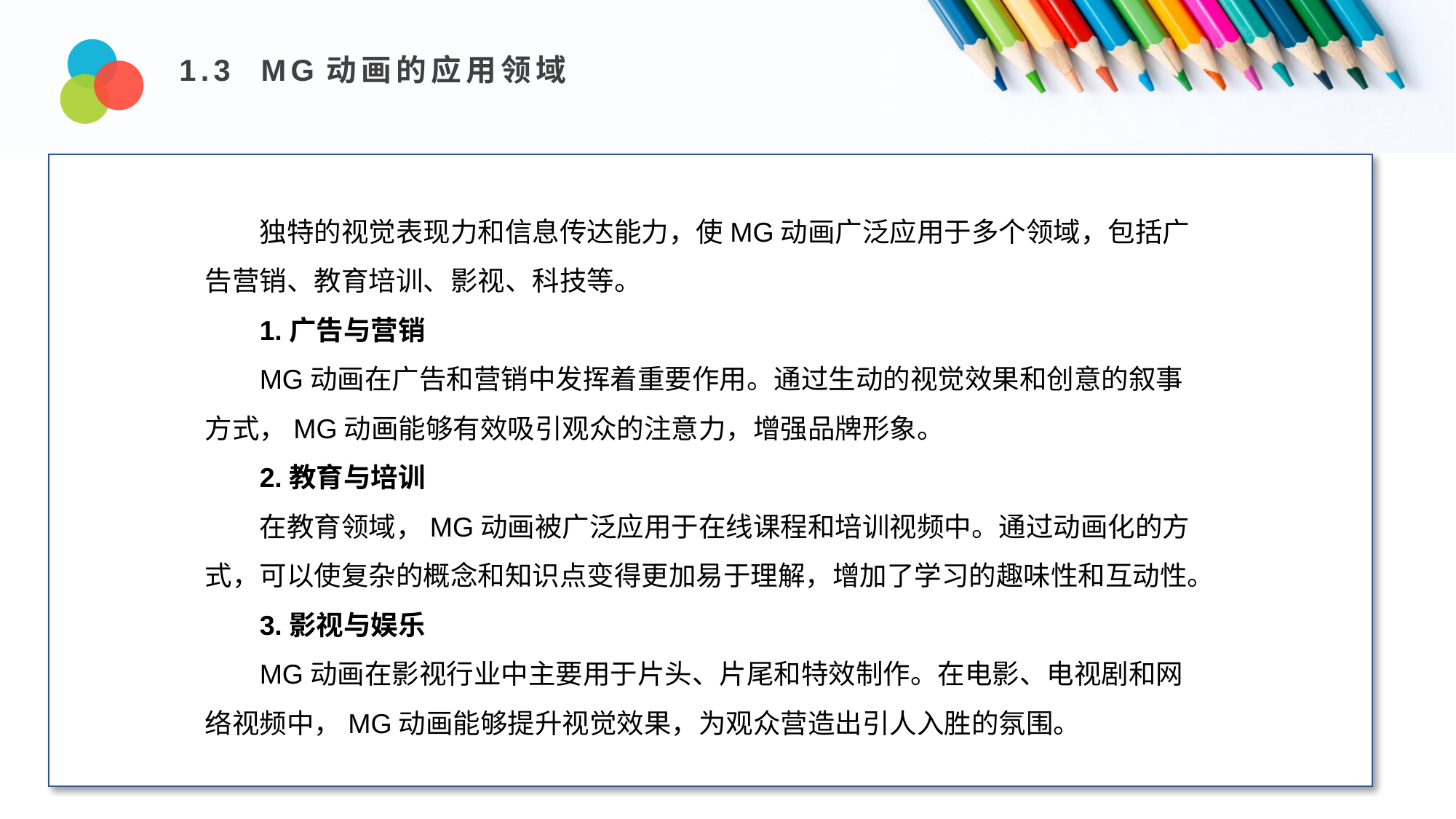

1.3  MG动画的应用领域
Design and Production
独特的视觉表现力和信息传达能力，使MG动画广泛应用于多个领域，包括广告营销、教育培训、影视、科技等。
1.广告与营销
MG动画在广告和营销中发挥着重要作用。通过生动的视觉效果和创意的叙事方式，MG动画能够有效吸引观众的注意力，增强品牌形象。
2.教育与培训
在教育领域，MG动画被广泛应用于在线课程和培训视频中。通过动画化的方式，可以使复杂的概念和知识点变得更加易于理解，增加了学习的趣味性和互动性。
3.影视与娱乐
MG动画在影视行业中主要用于片头、片尾和特效制作。在电影、电视剧和网络视频中，MG动画能够提升视觉效果，为观众营造出引人入胜的氛围。